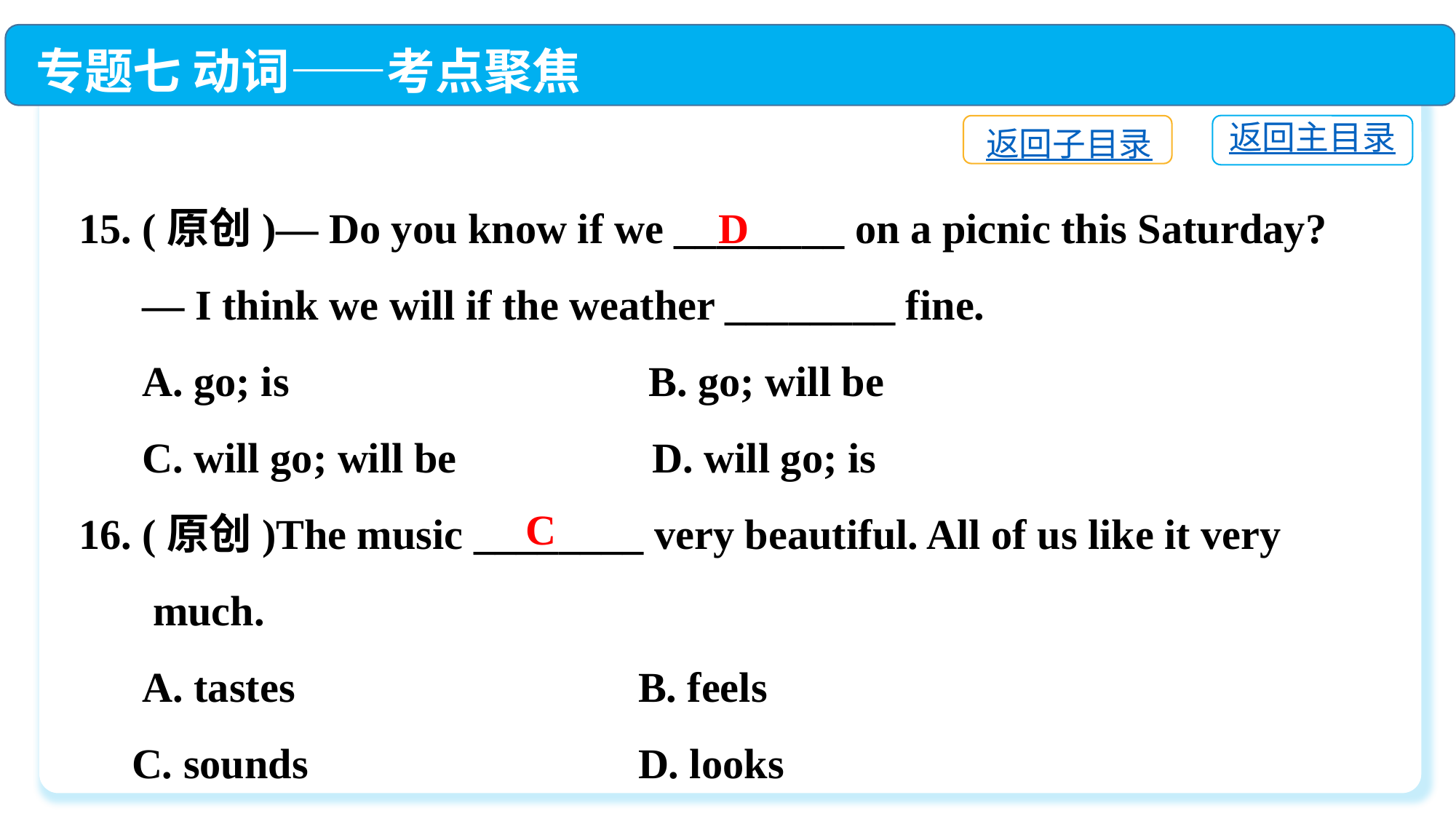

专题七 动词——考点聚焦

返回主目录

返回子目录
15. (原创)— Do you know if we ________ on a picnic this Saturday?
      — I think we will if the weather ________ fine.
      A. go; is 	                       B. go; will be
      C. will go; will be 	             D. will go; is
16. (原创)The music ________ very beautiful. All of us like it very
       much.
      A. tastes　	                       B. feels
     C. sounds　	                       D. looks
D

C